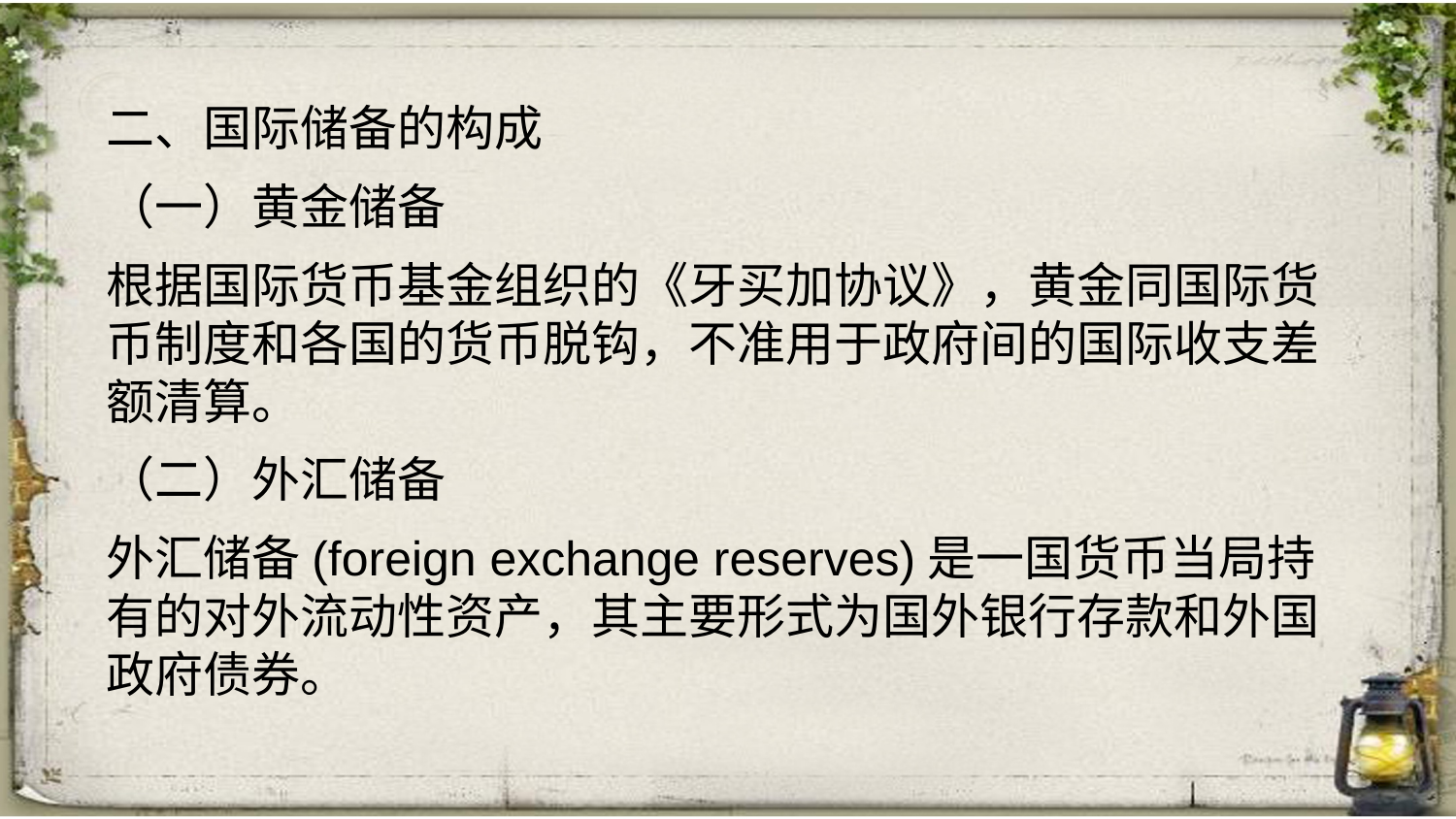

二、国际储备的构成
（一）黄金储备
根据国际货币基金组织的《牙买加协议》，黄金同国际货币制度和各国的货币脱钩，不准用于政府间的国际收支差额清算。
（二）外汇储备
外汇储备(foreign exchange reserves)是一国货币当局持有的对外流动性资产，其主要形式为国外银行存款和外国政府债券。